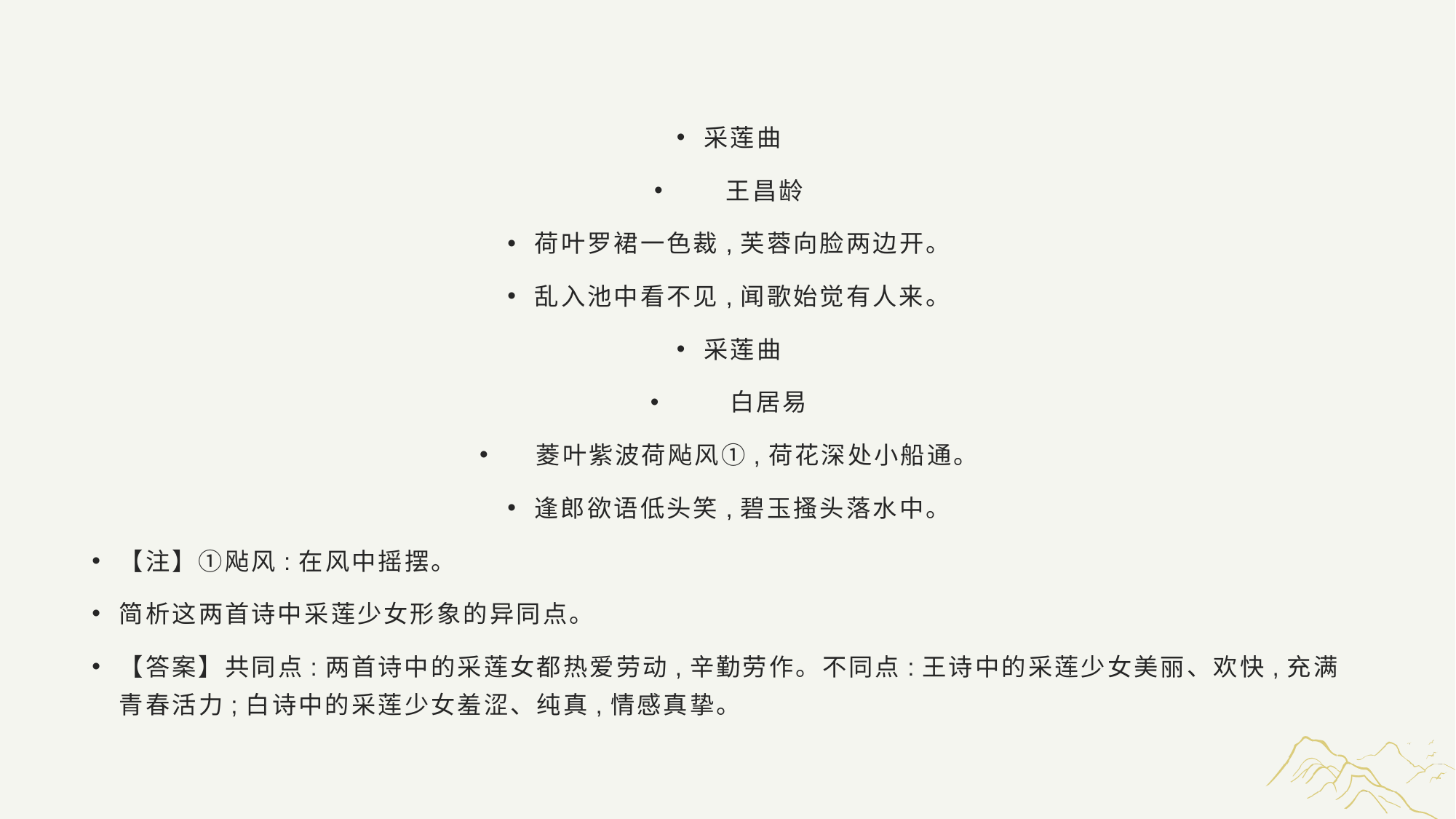

#
采莲曲
     王昌龄
荷叶罗裙一色裁,芙蓉向脸两边开。
乱入池中看不见,闻歌始觉有人来。
采莲曲
      白居易
   菱叶紫波荷飐风①,荷花深处小船通。
逢郎欲语低头笑,碧玉搔头落水中。
【注】①飐风:在风中摇摆。
简析这两首诗中采莲少女形象的异同点。
【答案】共同点:两首诗中的采莲女都热爱劳动,辛勤劳作。不同点:王诗中的采莲少女美丽、欢快,充满青春活力;白诗中的采莲少女羞涩、纯真,情感真挚。